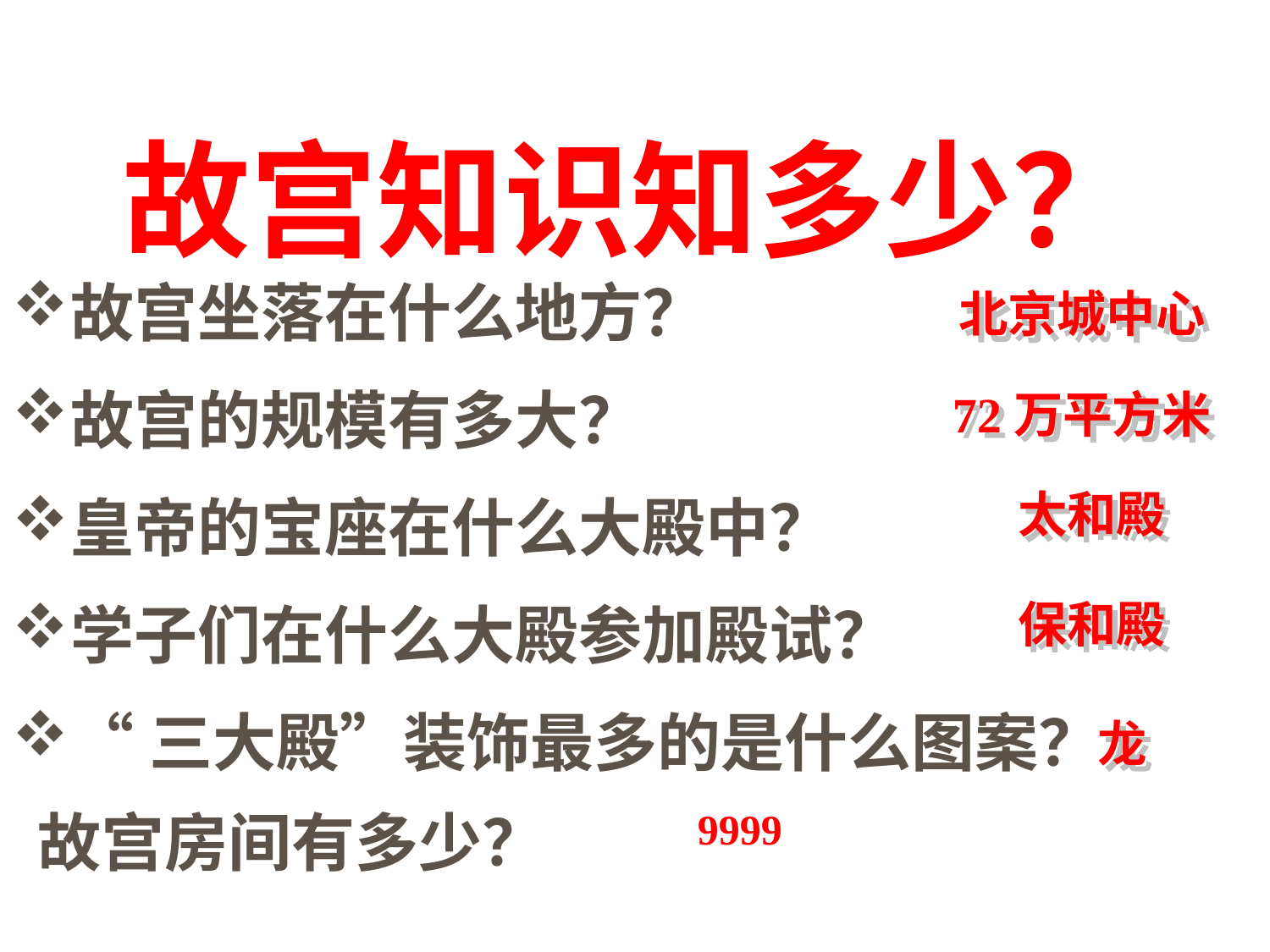

故宫知识知多少？
故宫坐落在什么地方？
北京城中心
故宫的规模有多大？
72万平方米
太和殿
皇帝的宝座在什么大殿中？
保和殿
学子们在什么大殿参加殿试？
“三大殿”装饰最多的是什么图案？
龙
故宫房间有多少？
9999